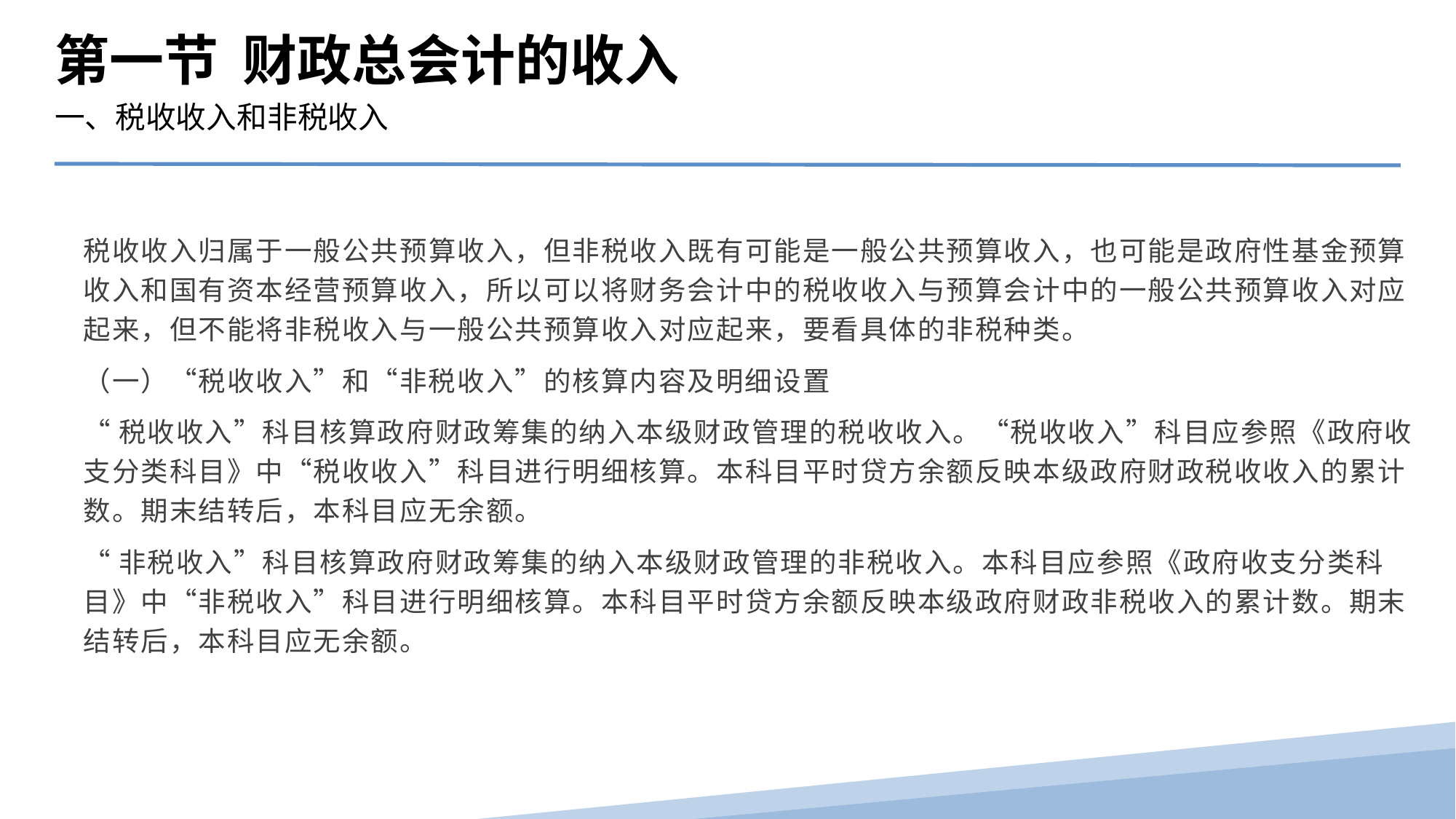

第一节  财政总会计的收入
一、税收收入和非税收入
税收收入归属于一般公共预算收入，但非税收入既有可能是一般公共预算收入，也可能是政府性基金预算收入和国有资本经营预算收入，所以可以将财务会计中的税收收入与预算会计中的一般公共预算收入对应起来，但不能将非税收入与一般公共预算收入对应起来，要看具体的非税种类。
（一）“税收收入”和“非税收入”的核算内容及明细设置
“税收收入”科目核算政府财政筹集的纳入本级财政管理的税收收入。“税收收入”科目应参照《政府收支分类科目》中“税收收入”科目进行明细核算。本科目平时贷方余额反映本级政府财政税收收入的累计数。期末结转后，本科目应无余额。
“非税收入”科目核算政府财政筹集的纳入本级财政管理的非税收入。本科目应参照《政府收支分类科目》中“非税收入”科目进行明细核算。本科目平时贷方余额反映本级政府财政非税收入的累计数。期末结转后，本科目应无余额。